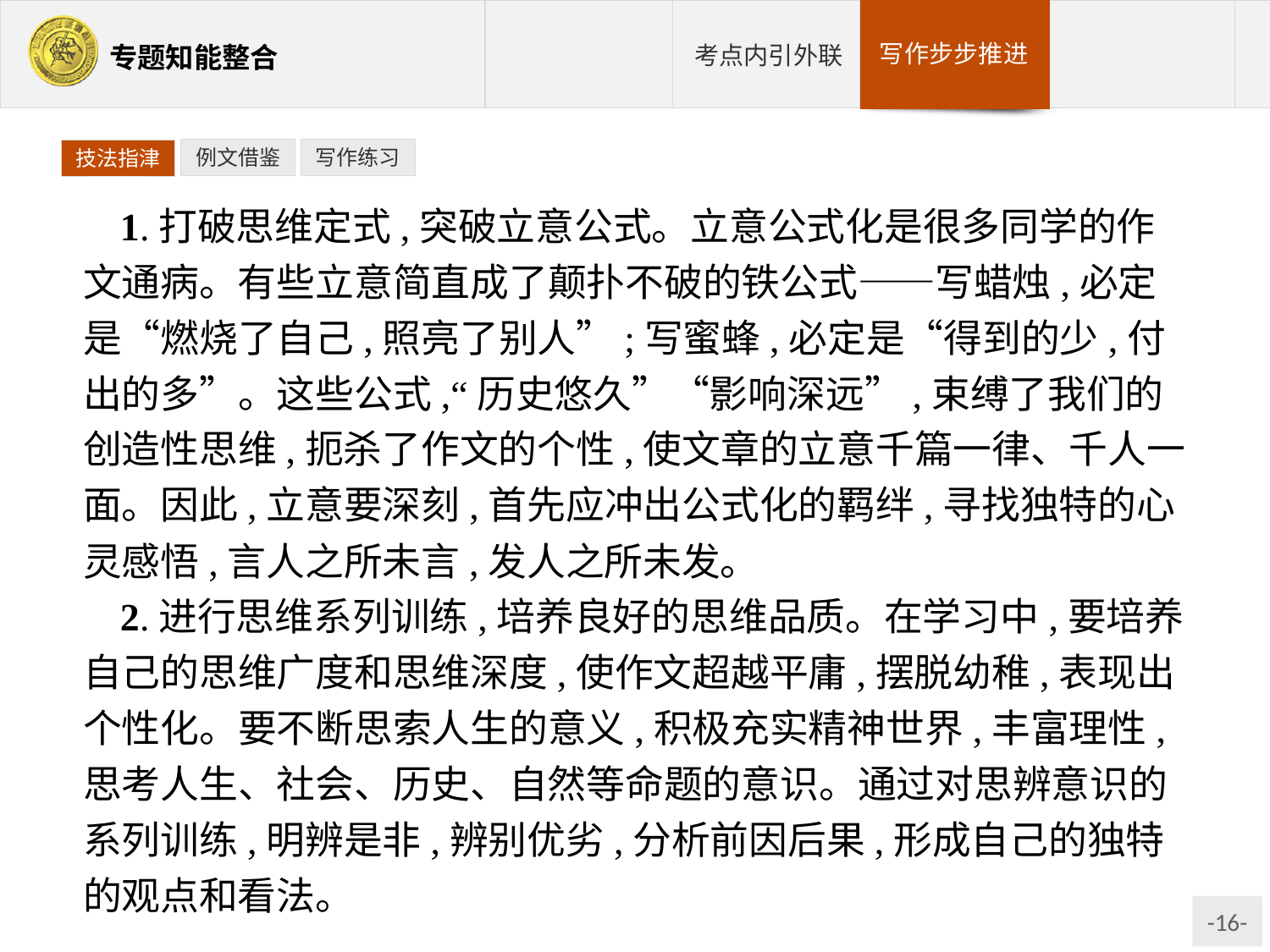

例文借鉴
写作练习
技法指津
1.打破思维定式,突破立意公式。立意公式化是很多同学的作文通病。有些立意简直成了颠扑不破的铁公式——写蜡烛,必定是“燃烧了自己,照亮了别人”;写蜜蜂,必定是“得到的少,付出的多”。这些公式,“历史悠久”“影响深远”,束缚了我们的创造性思维,扼杀了作文的个性,使文章的立意千篇一律、千人一面。因此,立意要深刻,首先应冲出公式化的羁绊,寻找独特的心灵感悟,言人之所未言,发人之所未发。
2.进行思维系列训练,培养良好的思维品质。在学习中,要培养自己的思维广度和思维深度,使作文超越平庸,摆脱幼稚,表现出个性化。要不断思索人生的意义,积极充实精神世界,丰富理性,思考人生、社会、历史、自然等命题的意识。通过对思辨意识的系列训练,明辨是非,辨别优劣,分析前因后果,形成自己的独特的观点和看法。